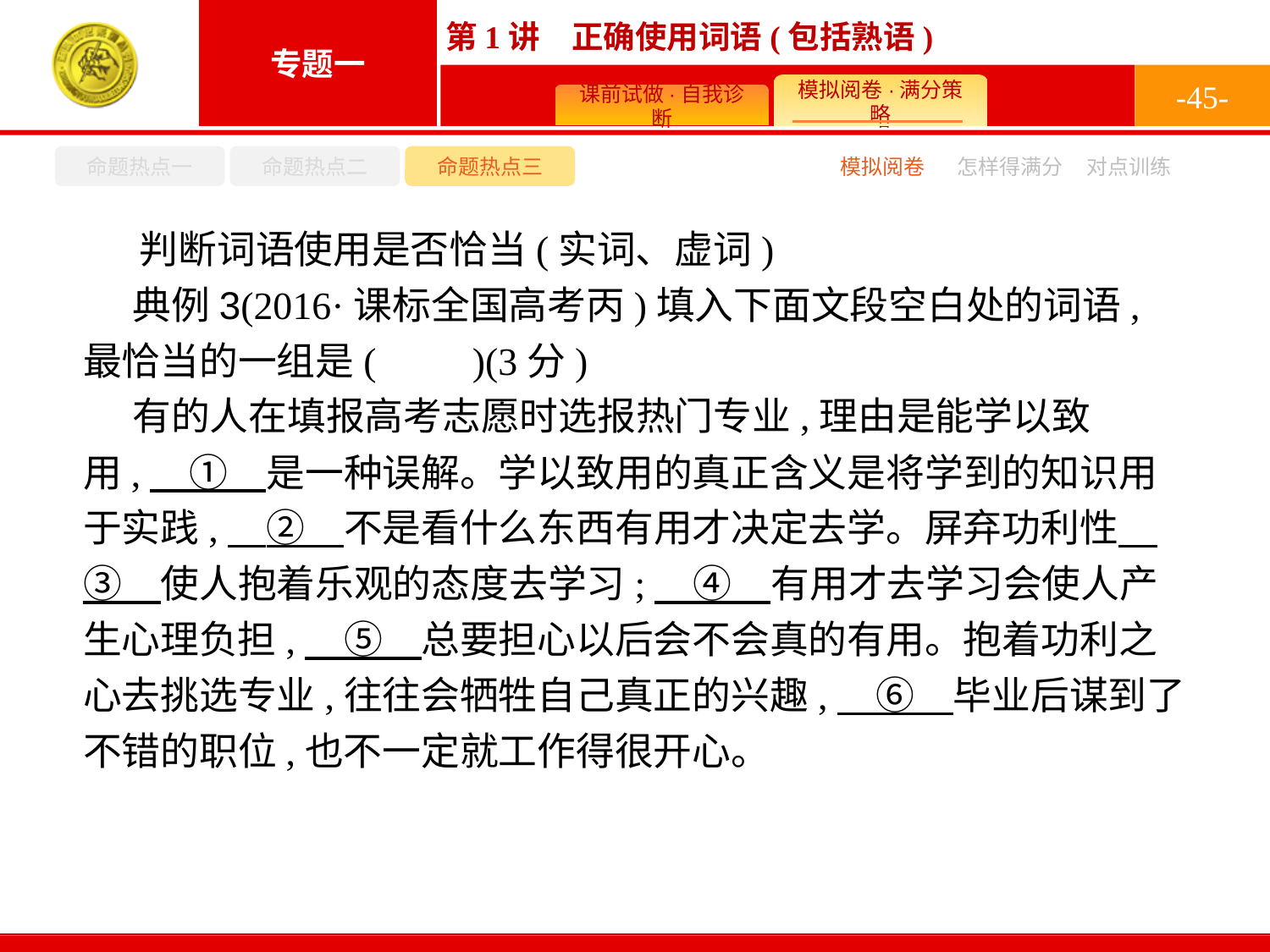

-45-
命题热点一
命题热点二
命题热点三
模拟阅卷
怎样得满分
对点训练
判断词语使用是否恰当(实词、虚词)
典例3(2016·课标全国高考丙)填入下面文段空白处的词语,最恰当的一组是(　　)(3分)
有的人在填报高考志愿时选报热门专业,理由是能学以致用,　①　是一种误解。学以致用的真正含义是将学到的知识用于实践,　②　不是看什么东西有用才决定去学。屏弃功利性　③　使人抱着乐观的态度去学习;　④　有用才去学习会使人产生心理负担,　⑤　总要担心以后会不会真的有用。抱着功利之心去挑选专业,往往会牺牲自己真正的兴趣,　⑥　毕业后谋到了不错的职位,也不一定就工作得很开心。